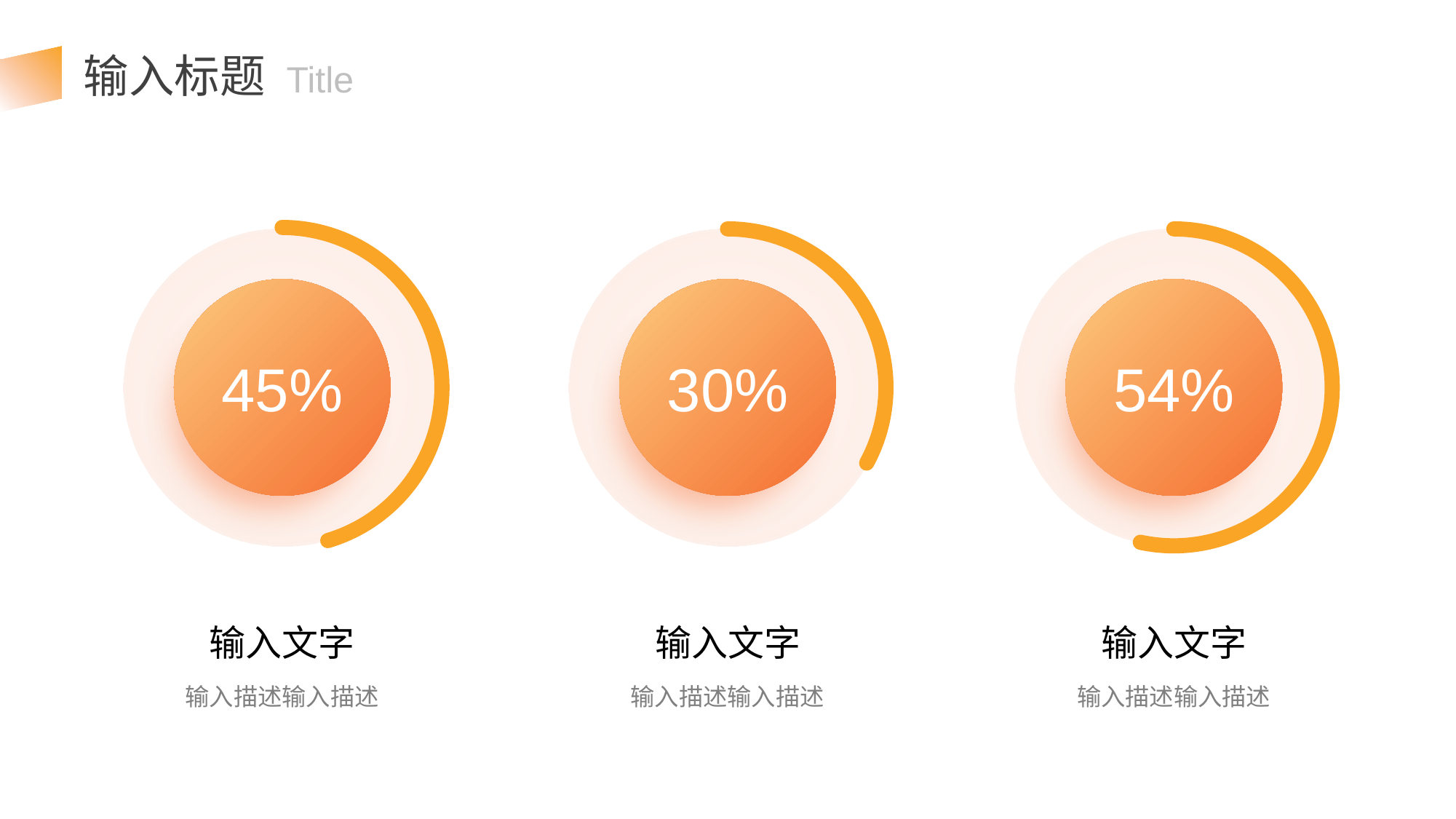

输入标题 Title

30%
54%
45%
输入文字
输入文字
输入文字
输入描述输入描述
输入描述输入描述
输入描述输入描述